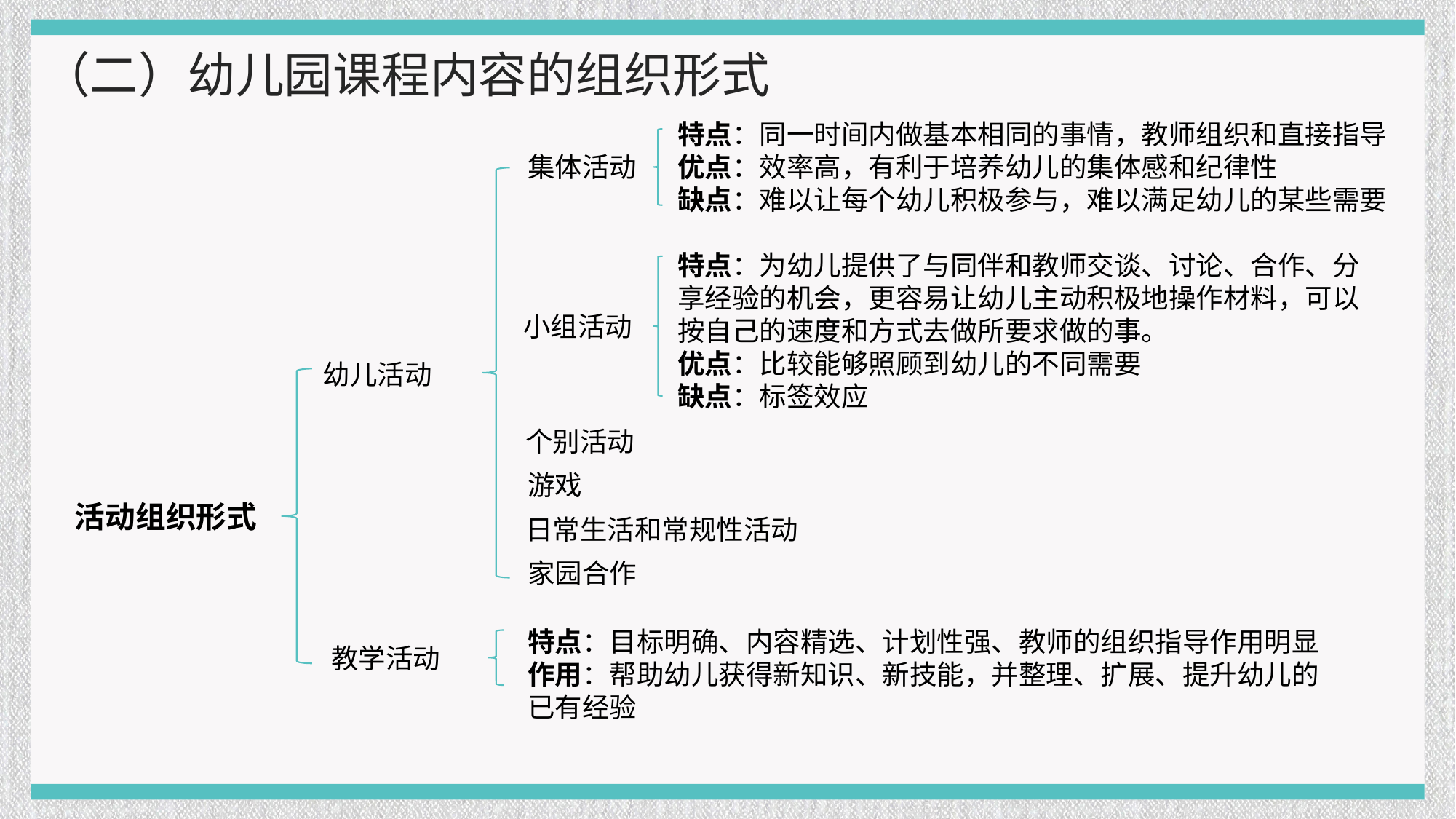

（二）幼儿园课程内容的组织形式
特点：同一时间内做基本相同的事情，教师组织和直接指导
优点：效率高，有利于培养幼儿的集体感和纪律性
缺点：难以让每个幼儿积极参与，难以满足幼儿的某些需要

集体活动

特点：为幼儿提供了与同伴和教师交谈、讨论、合作、分享经验的机会，更容易让幼儿主动积极地操作材料，可以按自己的速度和方式去做所要求做的事。
优点：比较能够照顾到幼儿的不同需要
缺点：标签效应

小组活动
个别活动
游戏
日常生活和常规性活动
家园合作
幼儿活动

活动组织形式
特点：目标明确、内容精选、计划性强、教师的组织指导作用明显
作用：帮助幼儿获得新知识、新技能，并整理、扩展、提升幼儿的已有经验

教学活动